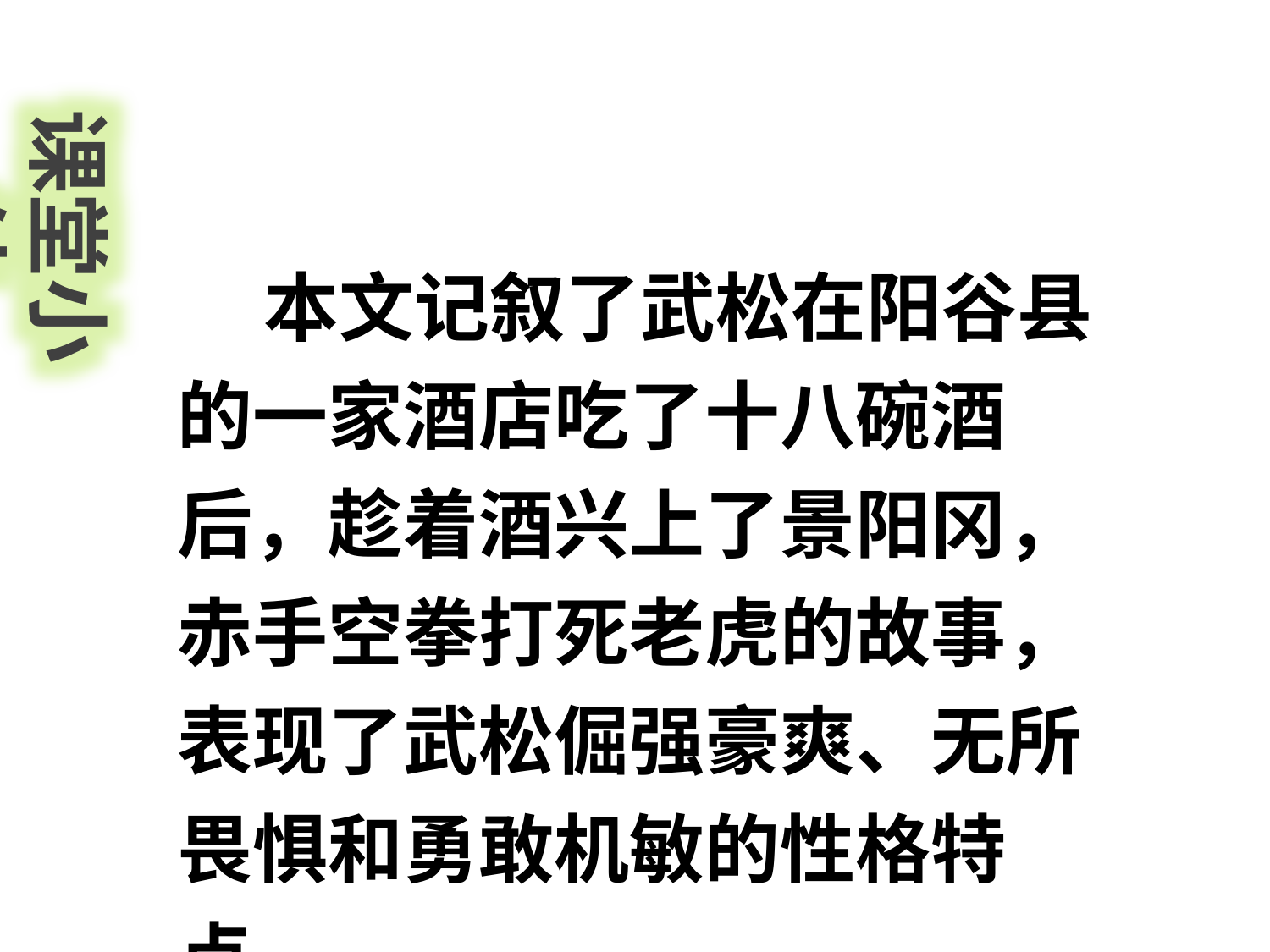

课堂小结
    本文记叙了武松在阳谷县的一家酒店吃了十八碗酒后，趁着酒兴上了景阳冈，赤手空拳打死老虎的故事，表现了武松倔强豪爽、无所畏惧和勇敢机敏的性格特点。